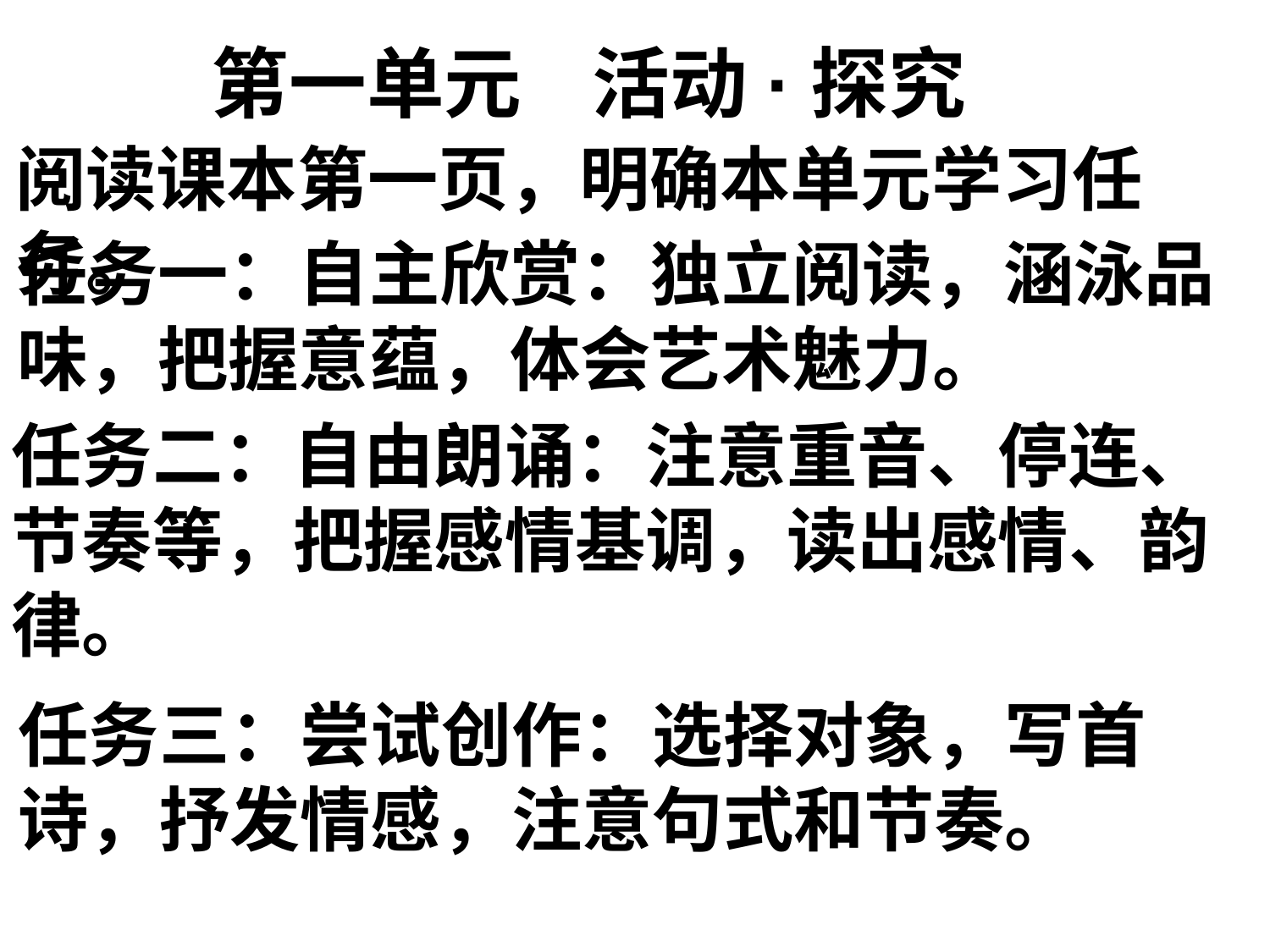

# 第一单元    活动·探究
阅读课本第一页，明确本单元学习任务。
任务一：自主欣赏：独立阅读，涵泳品味，把握意蕴，体会艺术魅力。
任务二：自由朗诵：注意重音、停连、节奏等，把握感情基调，读出感情、韵律。
任务三：尝试创作：选择对象，写首诗，抒发情感，注意句式和节奏。